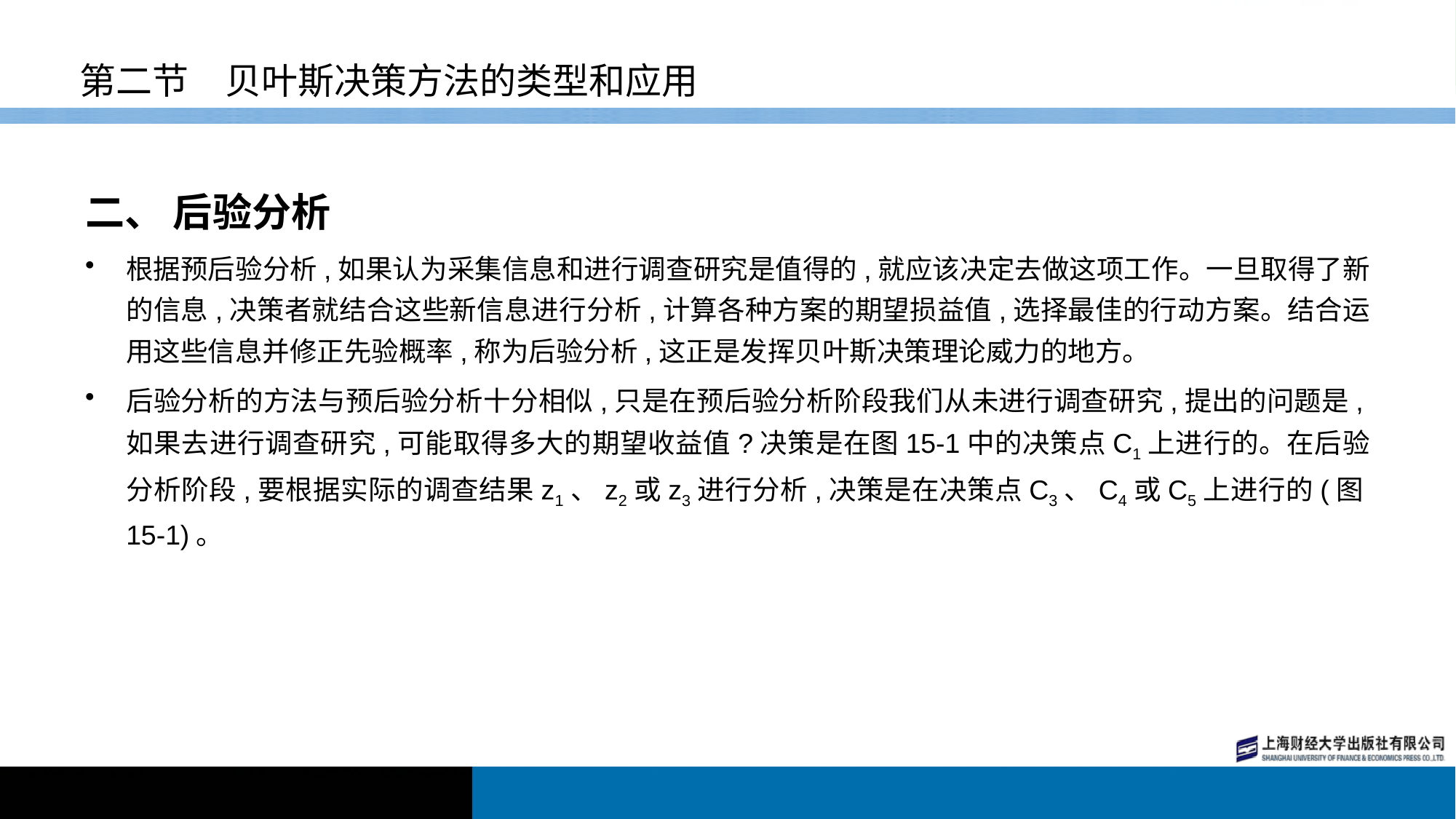

# 第二节　贝叶斯决策方法的类型和应用
二、 后验分析
根据预后验分析,如果认为采集信息和进行调查研究是值得的,就应该决定去做这项工作。一旦取得了新的信息,决策者就结合这些新信息进行分析,计算各种方案的期望损益值,选择最佳的行动方案。结合运用这些信息并修正先验概率,称为后验分析,这正是发挥贝叶斯决策理论威力的地方。
后验分析的方法与预后验分析十分相似,只是在预后验分析阶段我们从未进行调查研究,提出的问题是,如果去进行调查研究,可能取得多大的期望收益值?决策是在图15-1中的决策点C1上进行的。在后验分析阶段,要根据实际的调查结果z1、z2或z3进行分析,决策是在决策点C3、C4或C5上进行的(图15-1)。
9